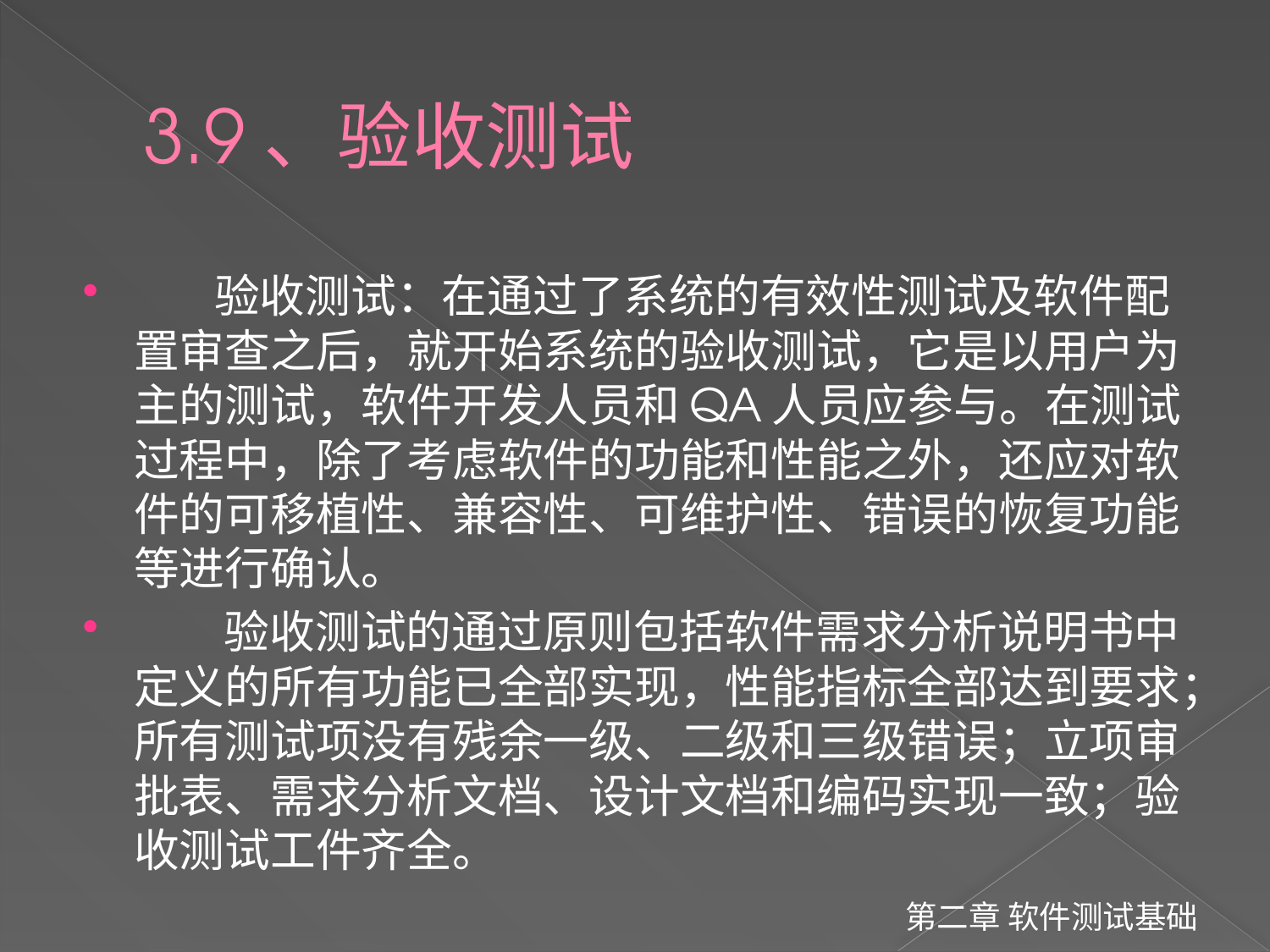

# 3.9、验收测试
       验收测试：在通过了系统的有效性测试及软件配置审查之后，就开始系统的验收测试，它是以用户为主的测试，软件开发人员和QA人员应参与。在测试过程中，除了考虑软件的功能和性能之外，还应对软件的可移植性、兼容性、可维护性、错误的恢复功能等进行确认。
        验收测试的通过原则包括软件需求分析说明书中定义的所有功能已全部实现，性能指标全部达到要求；所有测试项没有残余一级、二级和三级错误；立项审批表、需求分析文档、设计文档和编码实现一致；验收测试工件齐全。